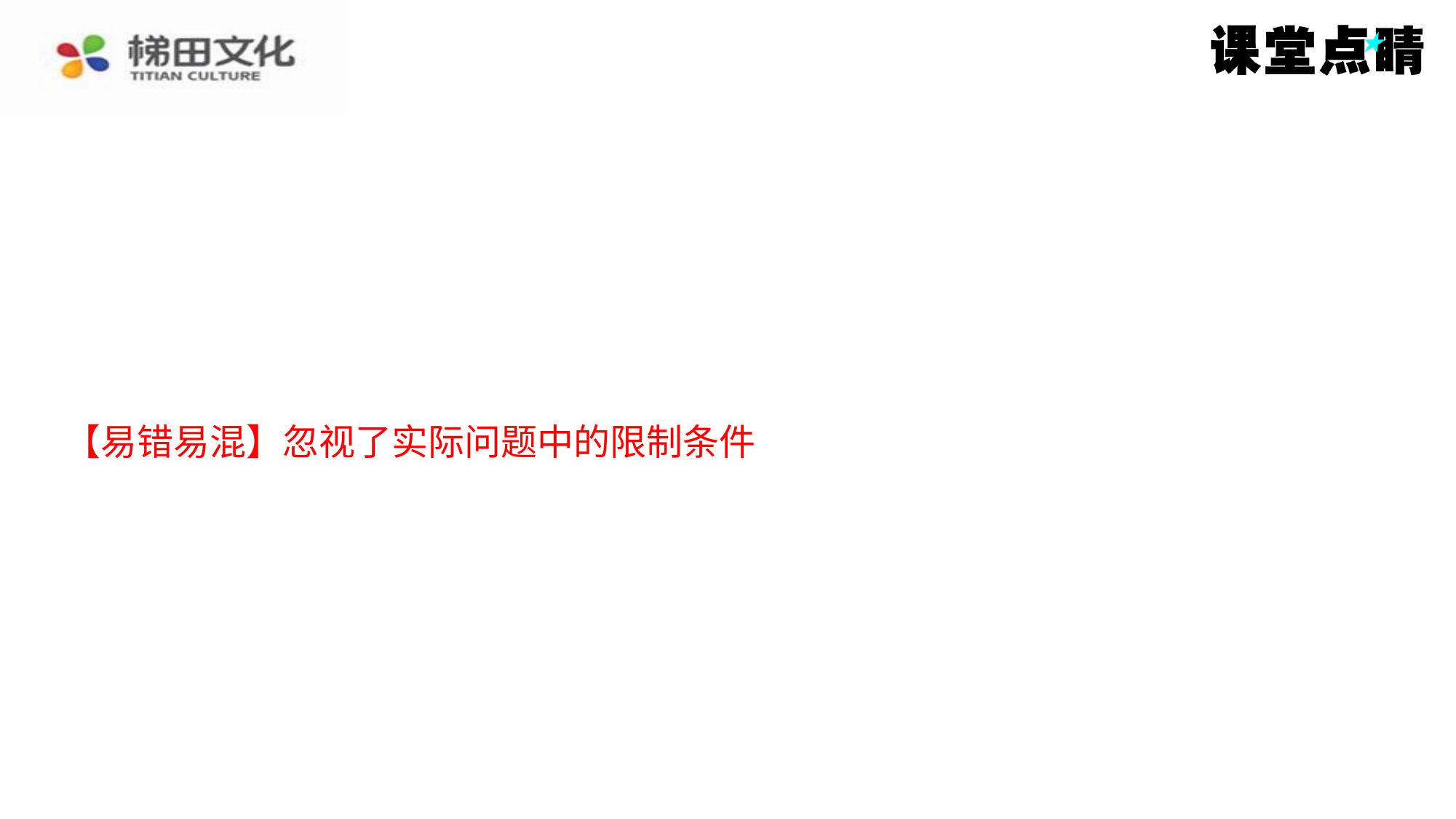

【易错易混】忽视了实际问题中的限制条件
【易错易混】忽视了实际问题中的限制条件